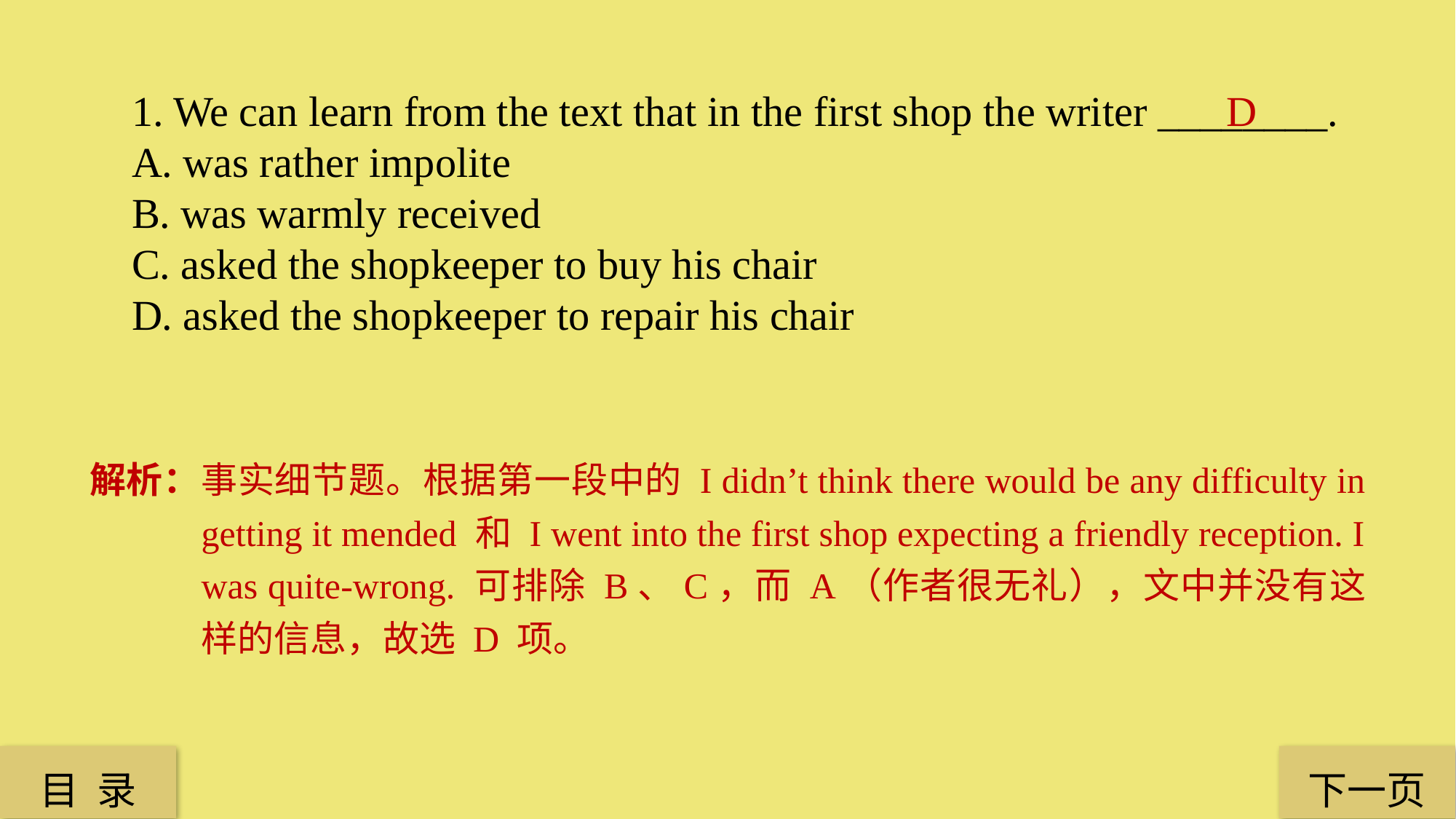

1. We can learn from the text that in the first shop the writer ________.
A. was rather impolite
B. was warmly received
C. asked the shopkeeper to buy his chair
D. asked the shopkeeper to repair his chair
D
解析：事实细节题。根据第一段中的 I didn’t think there would be any difficulty in getting it mended 和 I went into the first shop expecting a friendly reception. I was quite-wrong. 可排除 B、C，而 A（作者很无礼），文中并没有这样的信息，故选 D 项。